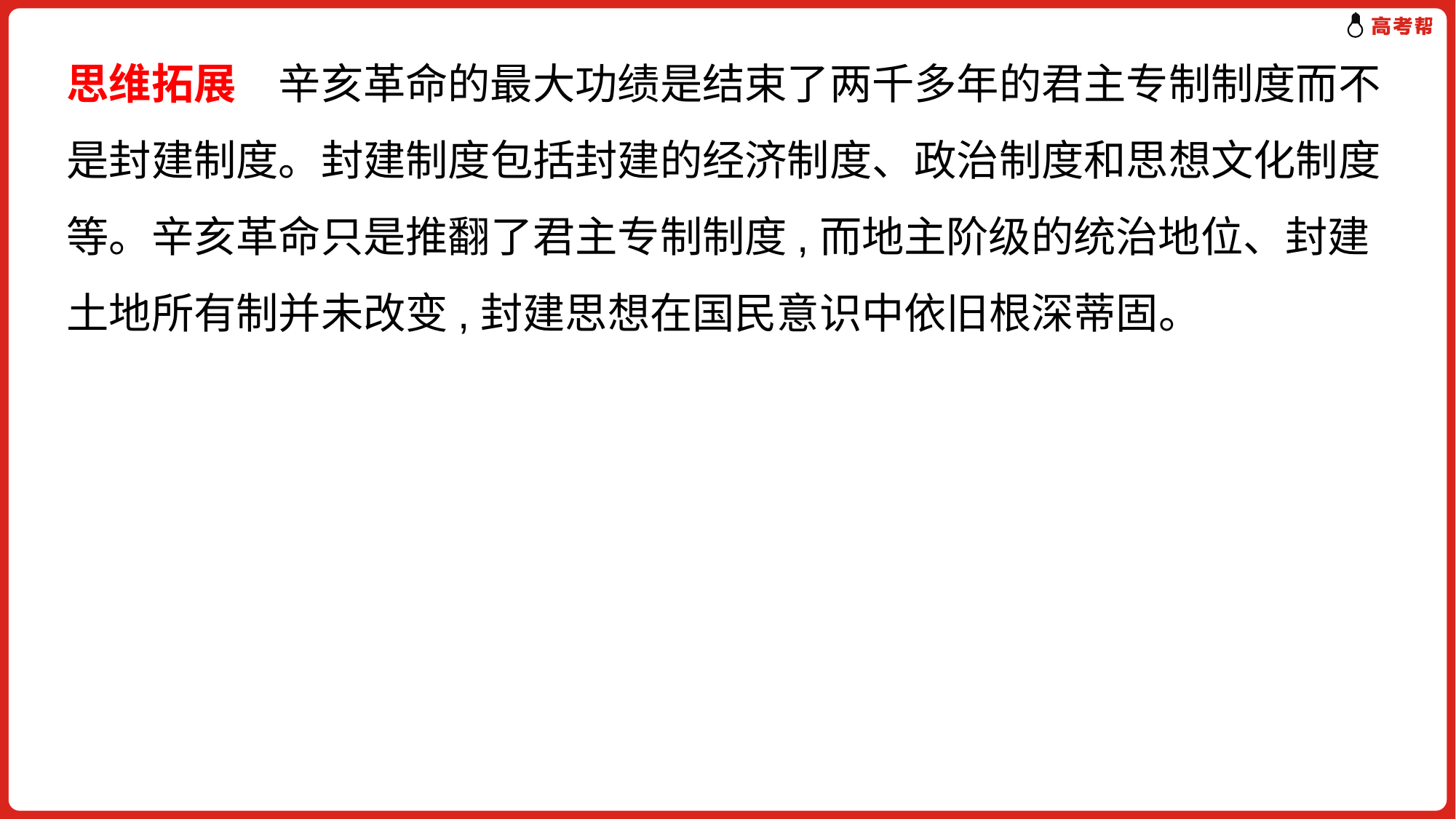

思维拓展　辛亥革命的最大功绩是结束了两千多年的君主专制制度而不是封建制度。封建制度包括封建的经济制度、政治制度和思想文化制度等。辛亥革命只是推翻了君主专制制度,而地主阶级的统治地位、封建土地所有制并未改变,封建思想在国民意识中依旧根深蒂固。